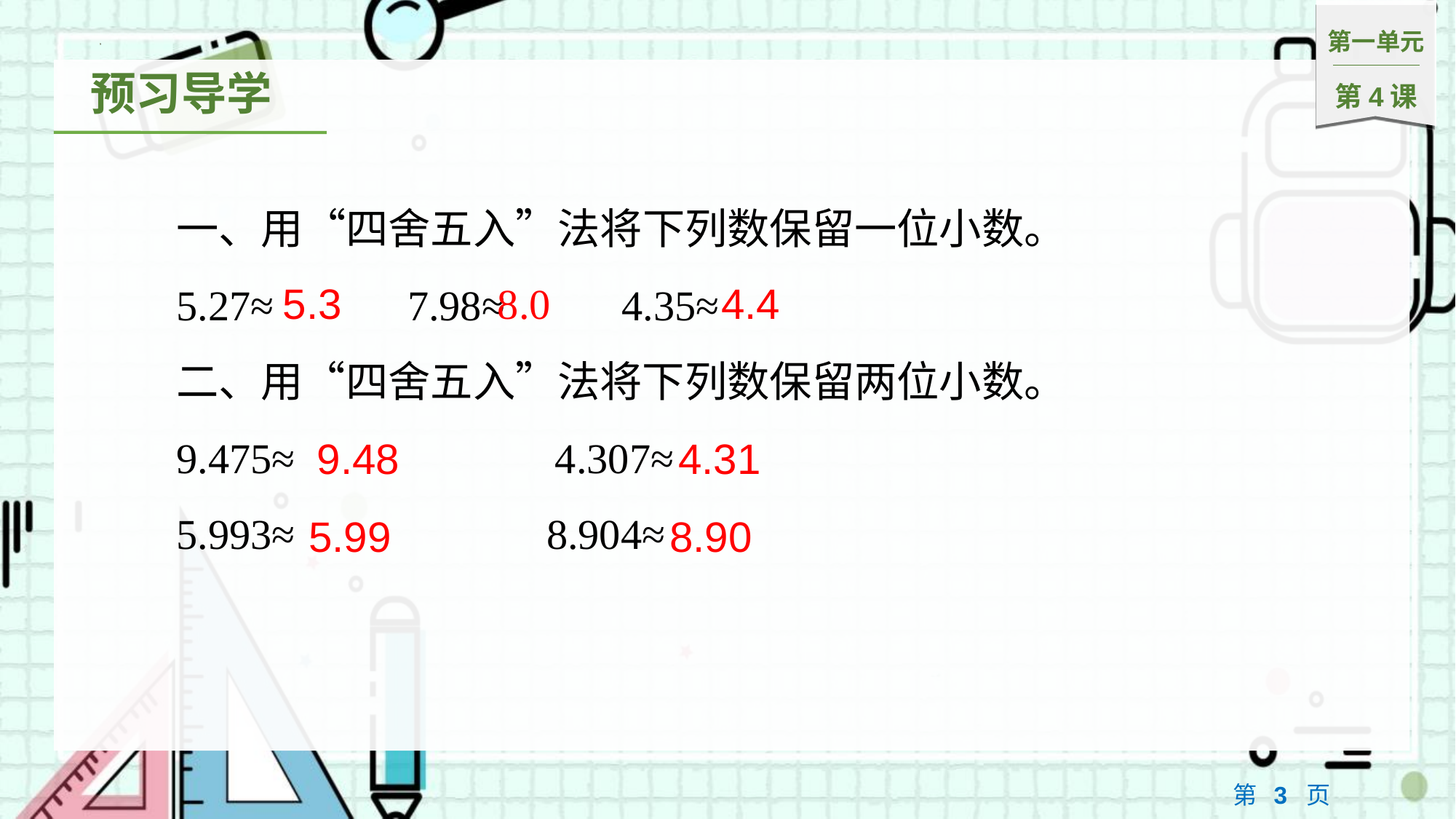

一、用“四舍五入”法将下列数保留一位小数。
5.27≈　　   7.98≈	　　4.35≈
二、用“四舍五入”法将下列数保留两位小数。
9.475≈		　　　4.307≈
5.993≈　　		 8.904≈
5.3
8.0
4.4
9.48
4.31
5.99
8.90